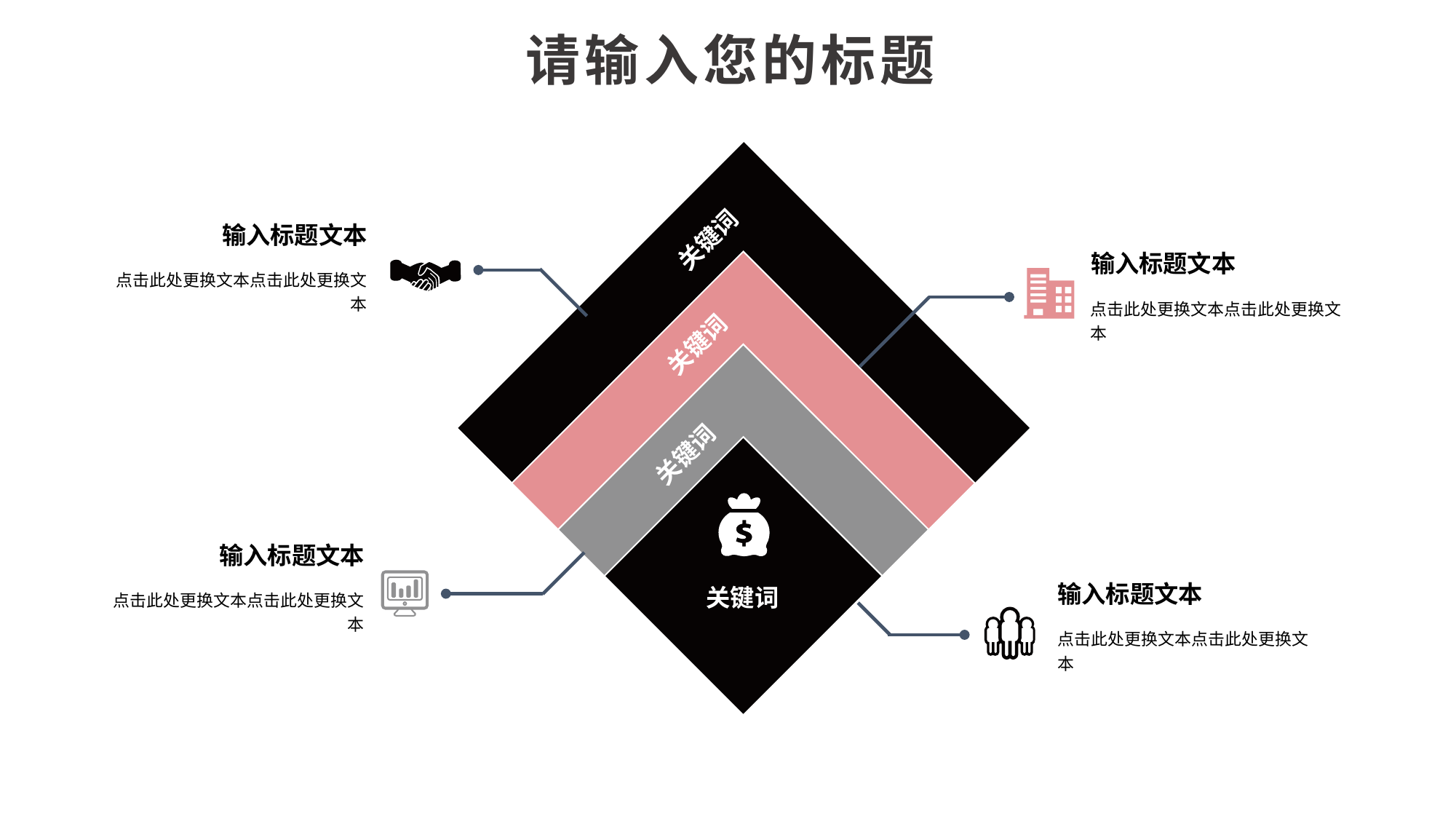

请输入您的标题

关键词
输入标题文本

点击此处更换文本点击此处更换文本
输入标题文本

点击此处更换文本点击此处更换文本

关键词

关键词

关键词
输入标题文本

点击此处更换文本点击此处更换文本
输入标题文本

点击此处更换文本点击此处更换文本